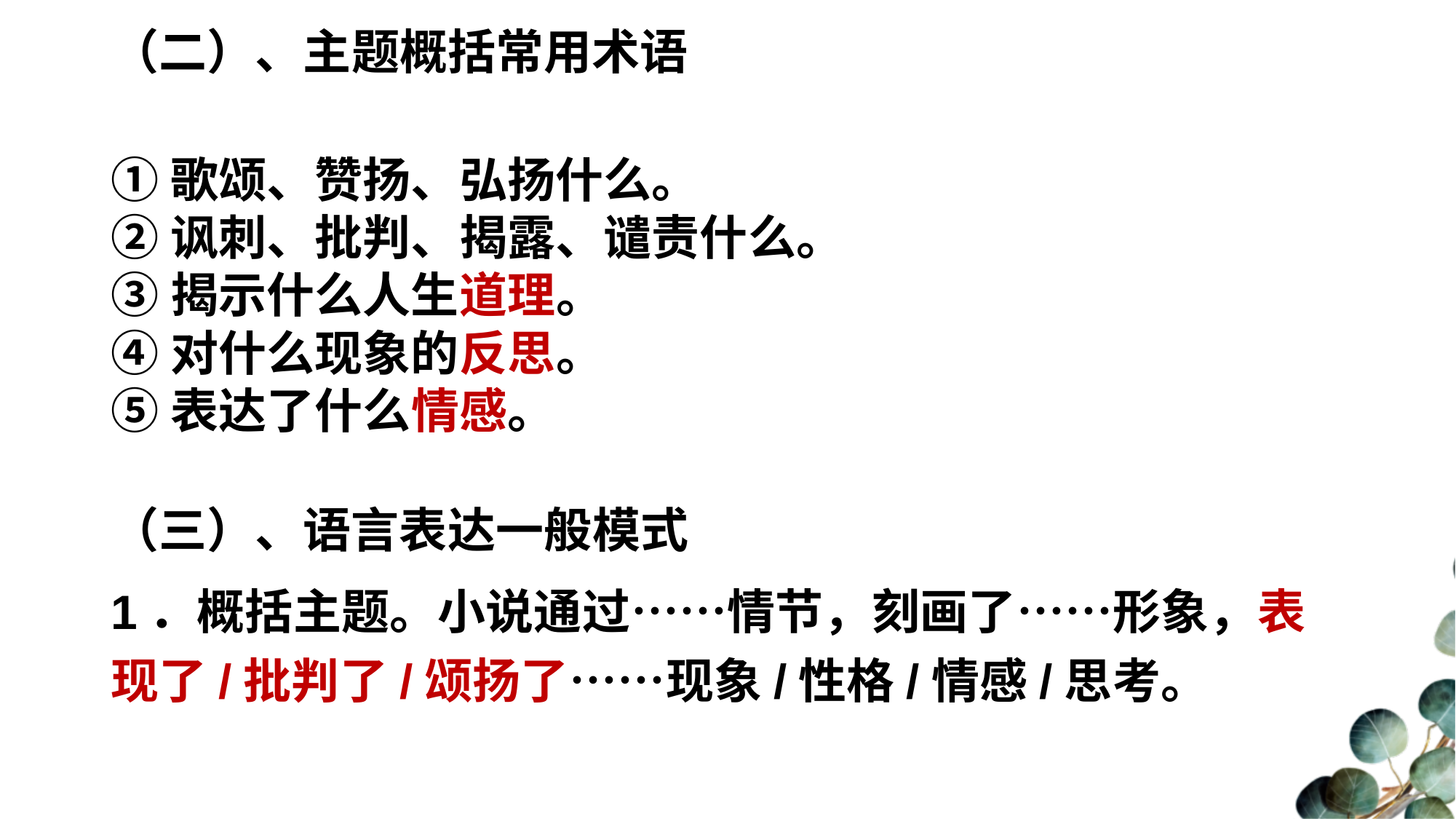

（二）、主题概括常用术语

①歌颂、赞扬、弘扬什么。
②讽刺、批判、揭露、谴责什么。
③揭示什么人生道理。
④对什么现象的反思。
⑤表达了什么情感。
（三）、语言表达一般模式
1．概括主题。小说通过……情节，刻画了……形象，表现了/批判了/颂扬了……现象/性格/情感/思考。